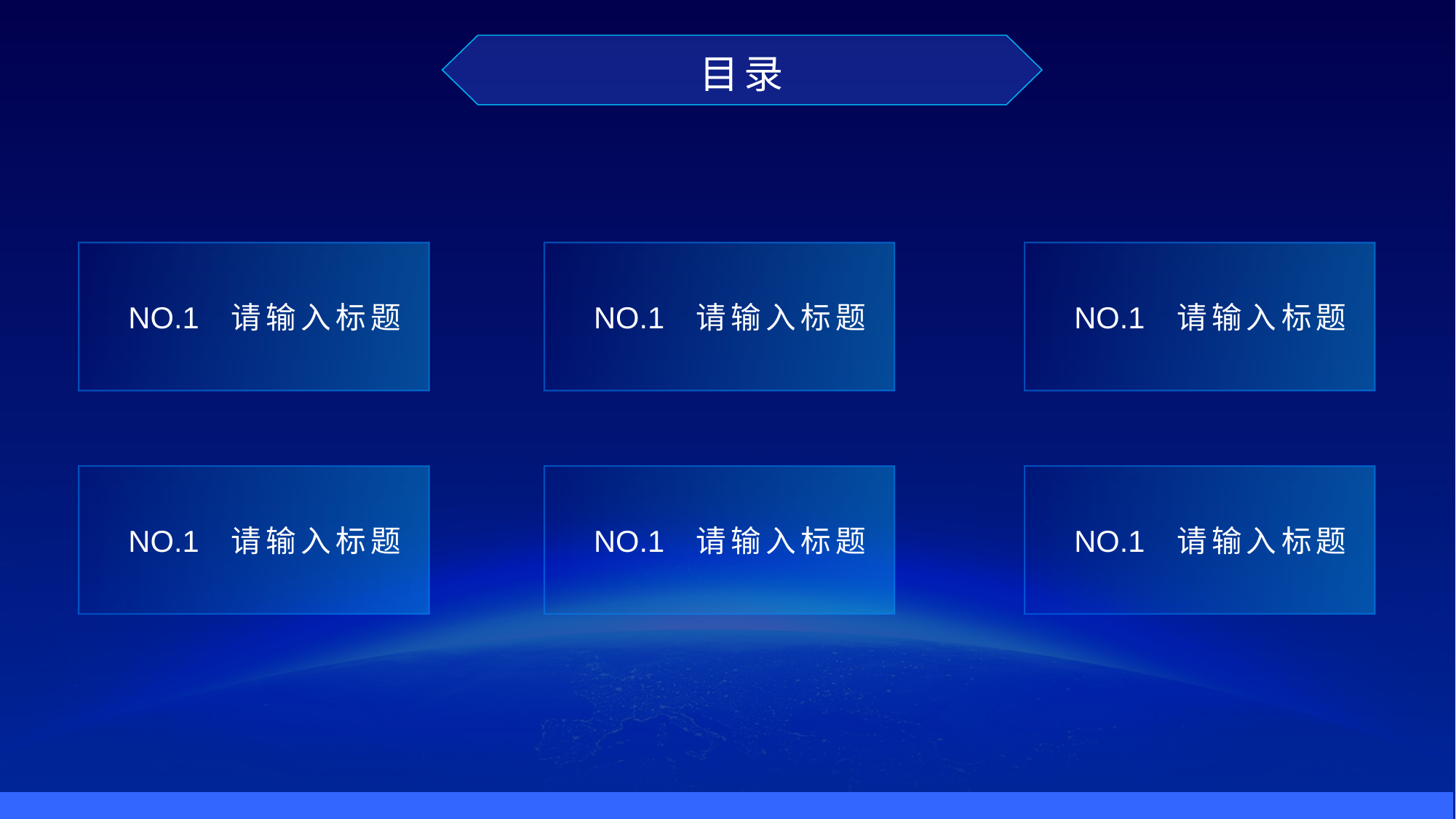

目录

NO.1
请输入标题

NO.1
请输入标题

NO.1
请输入标题

NO.1
请输入标题

NO.1
请输入标题

NO.1
请输入标题